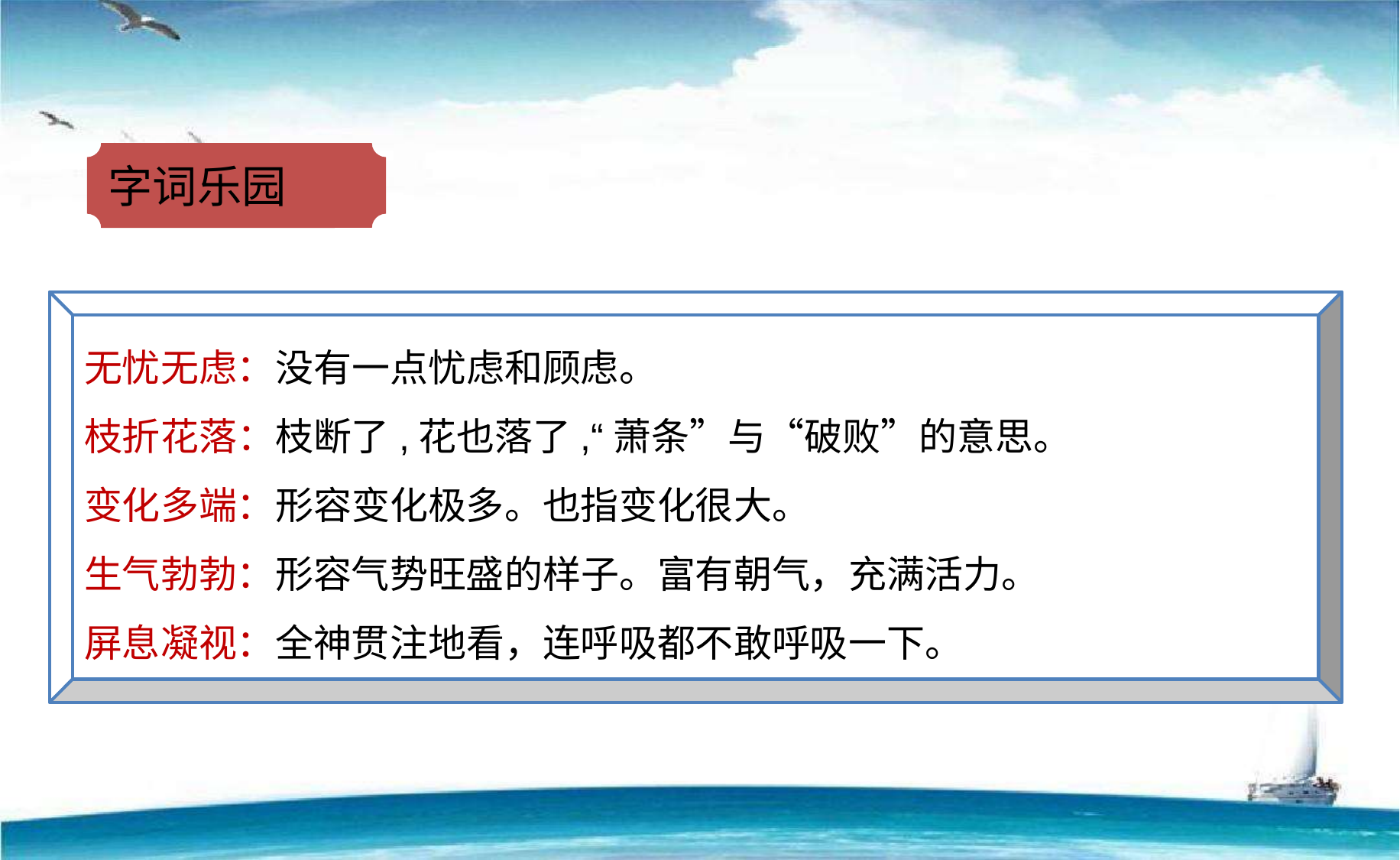

字词乐园

无忧无虑：没有一点忧虑和顾虑。
枝折花落：枝断了,花也落了,“萧条”与“破败”的意思。
变化多端：形容变化极多。也指变化很大。
生气勃勃：形容气势旺盛的样子。富有朝气，充满活力。
屏息凝视：全神贯注地看，连呼吸都不敢呼吸一下。